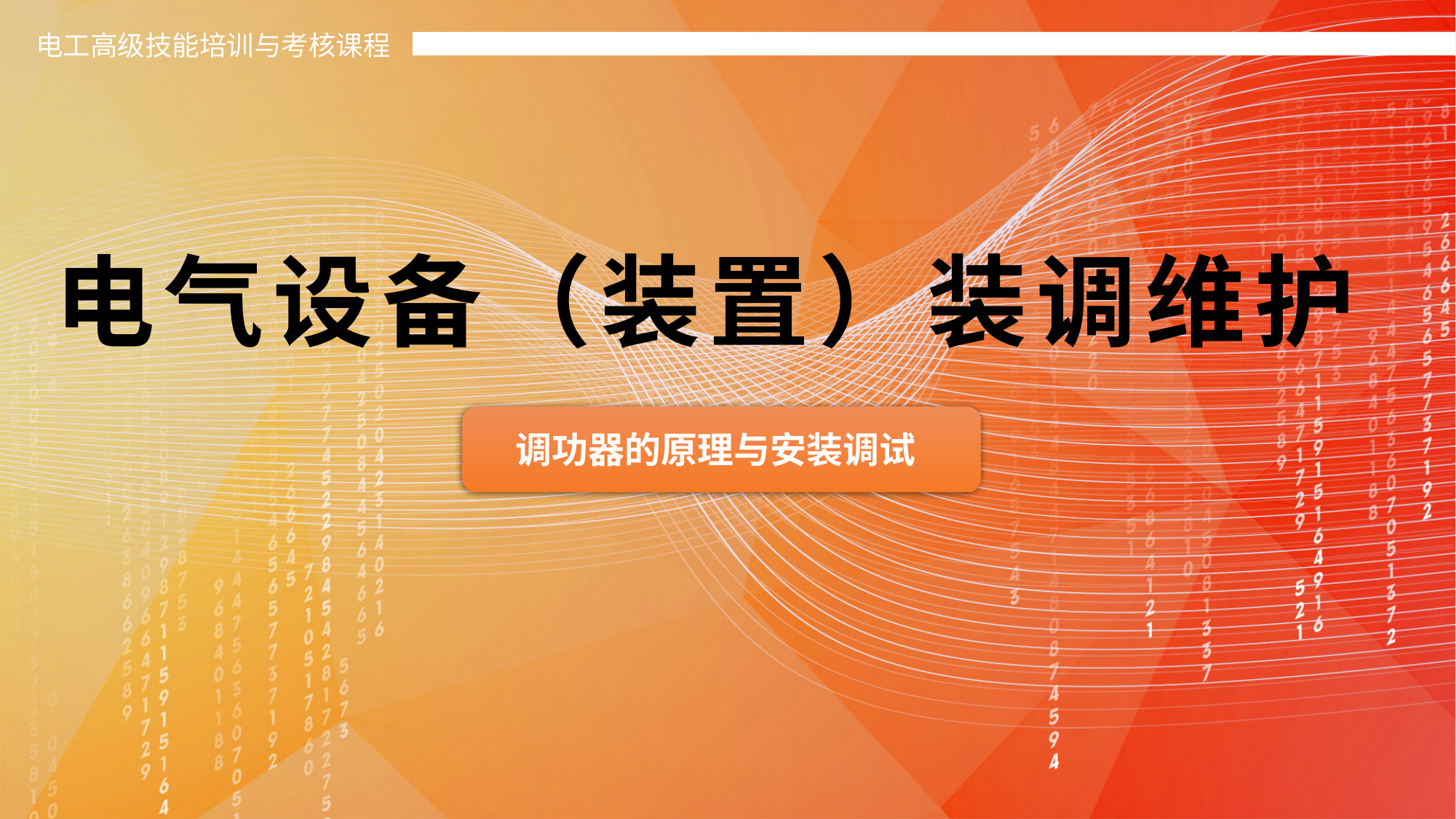

电工高级技能培训与考核课程

电气设备（装置）装调维护

调功器的原理与安装调试